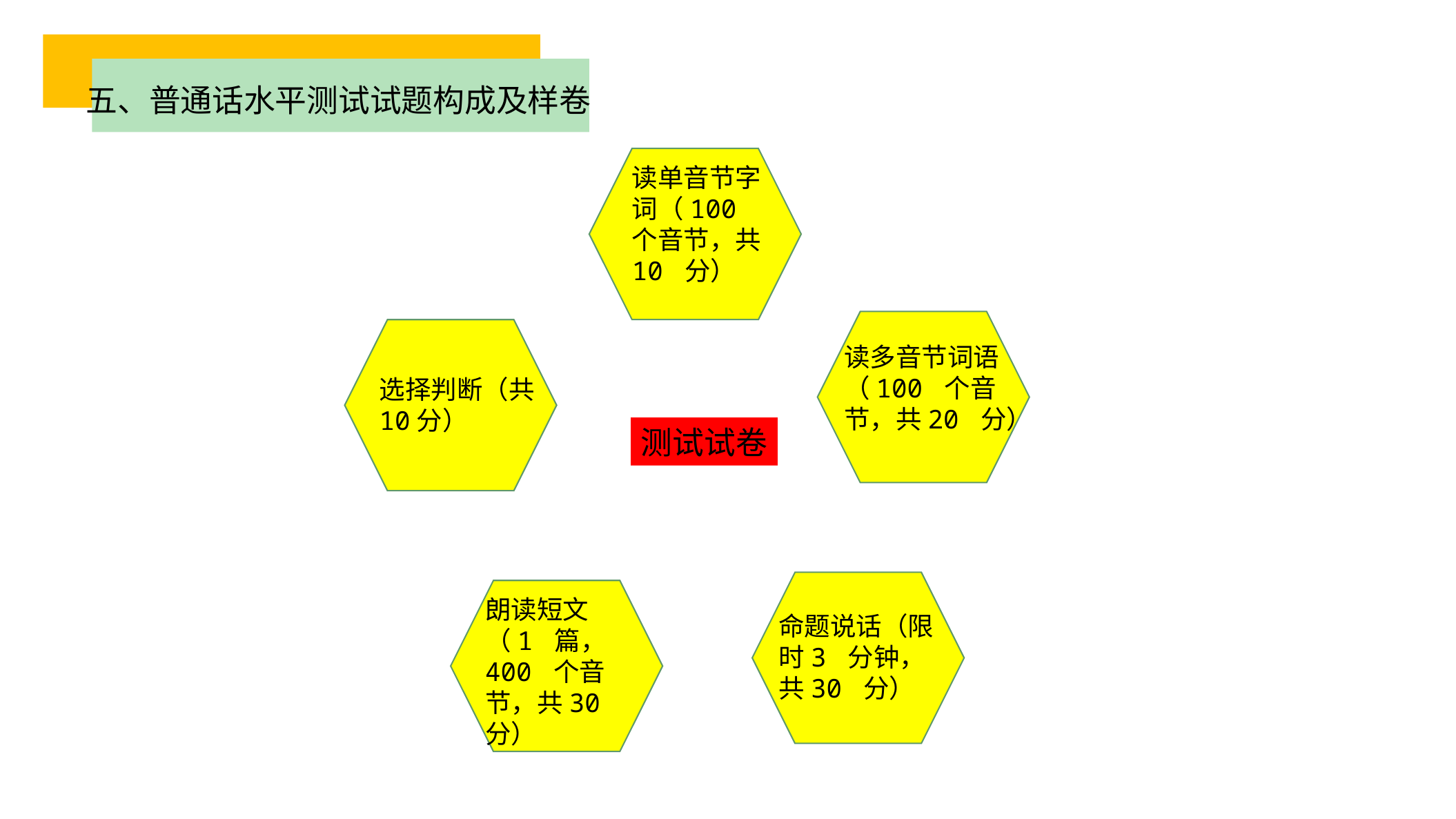

五、普通话水平测试试题构成及样卷

读单音节字词（100 个音节，共10 分）

读多音节词语（100 个音节，共20 分）
选择判断（共10分）
测试试卷

朗读短文（1 篇，400 个音节，共30 分）
命题说话（限时3 分钟，共30 分）